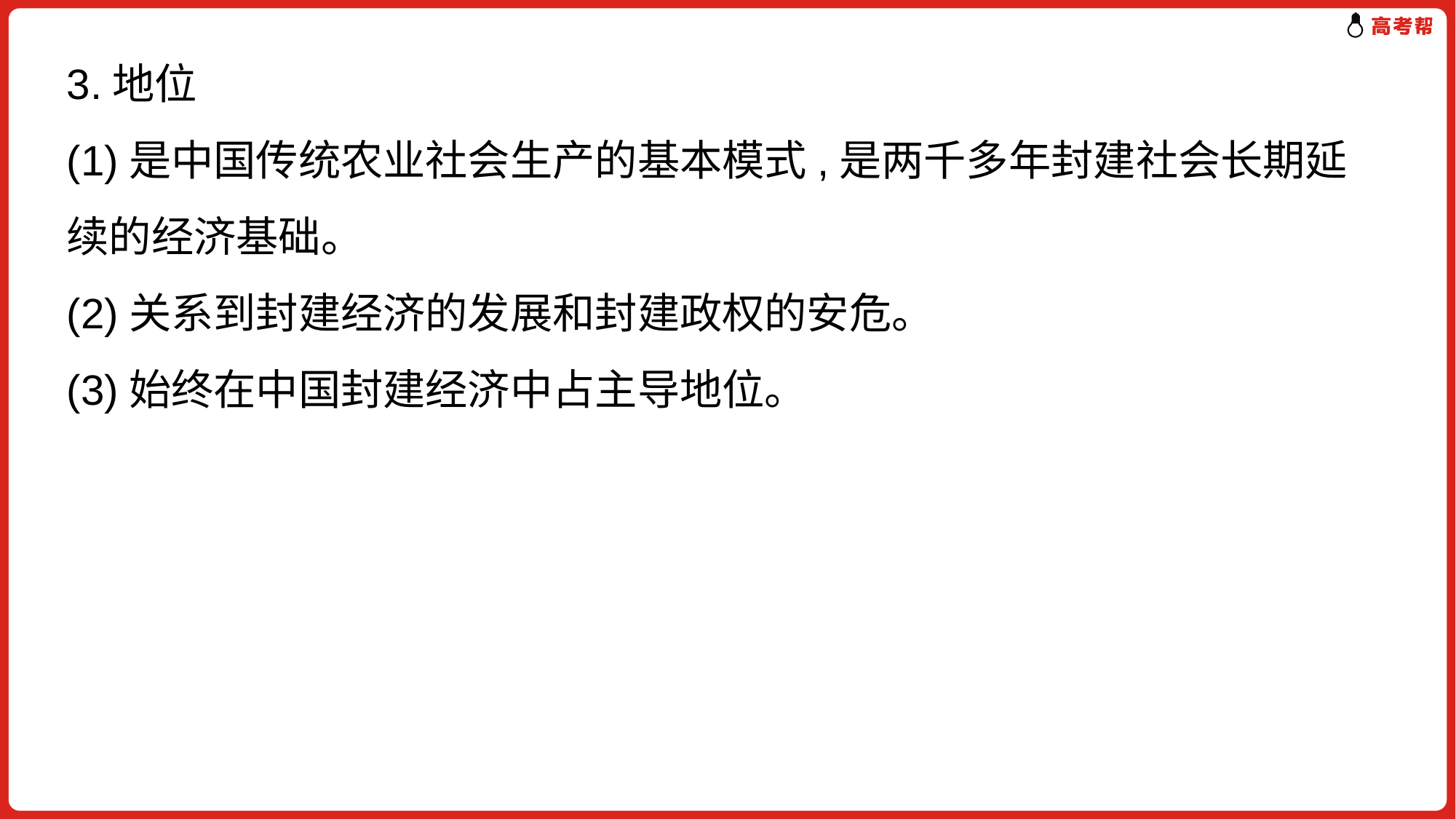

3.地位
(1)是中国传统农业社会生产的基本模式,是两千多年封建社会长期延续的经济基础。
(2)关系到封建经济的发展和封建政权的安危。
(3)始终在中国封建经济中占主导地位。